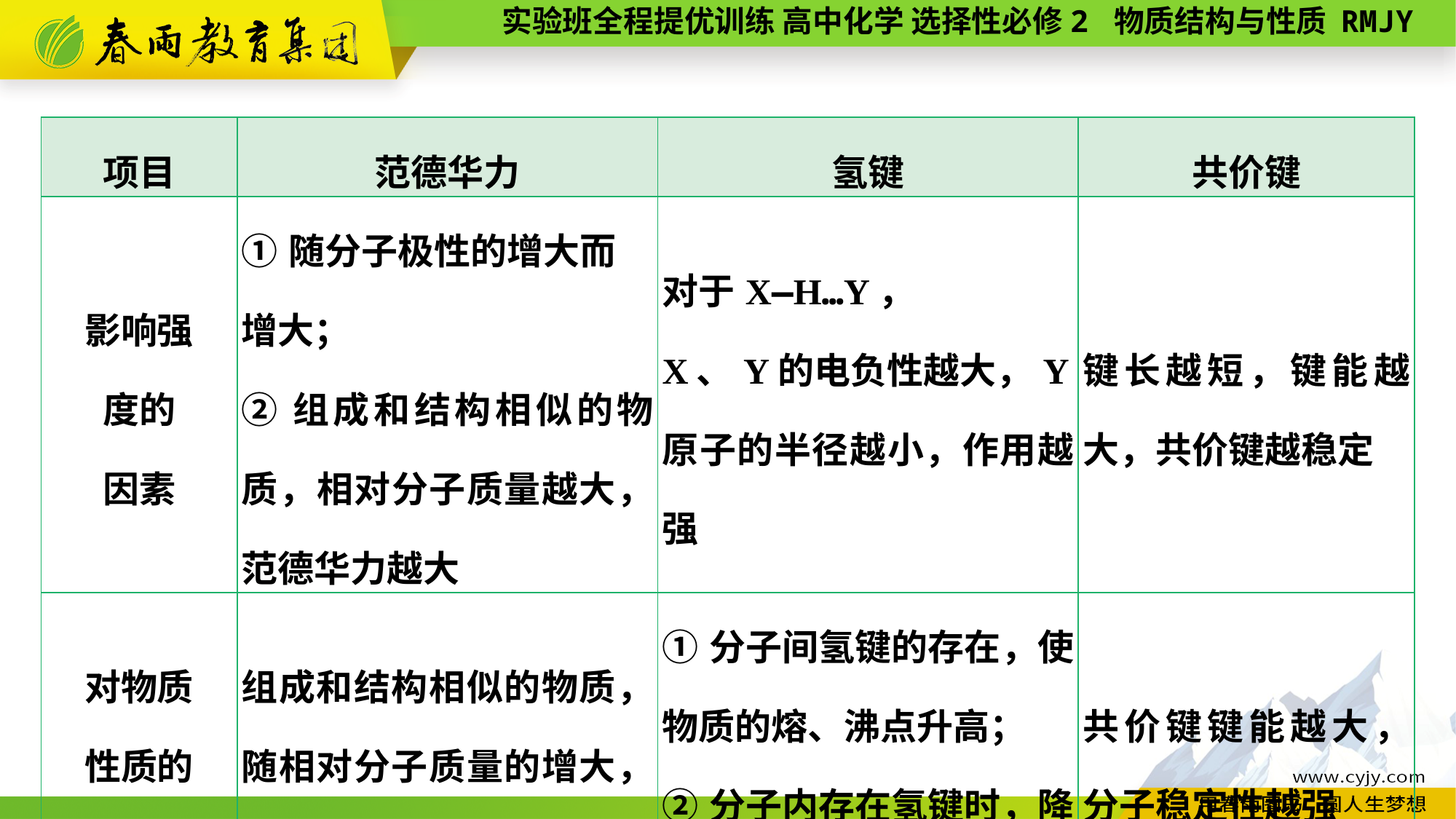

| 项目 | 范德华力 | 氢键 | 共价键 |
| --- | --- | --- | --- |
| 影响强 度的 因素 | ①随分子极性的增大而 增大； ②组成和结构相似的物质，相对分子质量越大，范德华力越大 | 对于X—H…Y， X、Y的电负性越大，Y原子的半径越小，作用越强 | 键长越短，键能越大，共价键越稳定 |
| 对物质 性质的 影响 | 组成和结构相似的物质，随相对分子质量的增大，物质的熔、沸点升高 | ①分子间氢键的存在，使物质的熔、沸点升高； ②分子内存在氢键时，降低物质的熔、沸点 | 共价键键能越大，分子稳定性越强 |